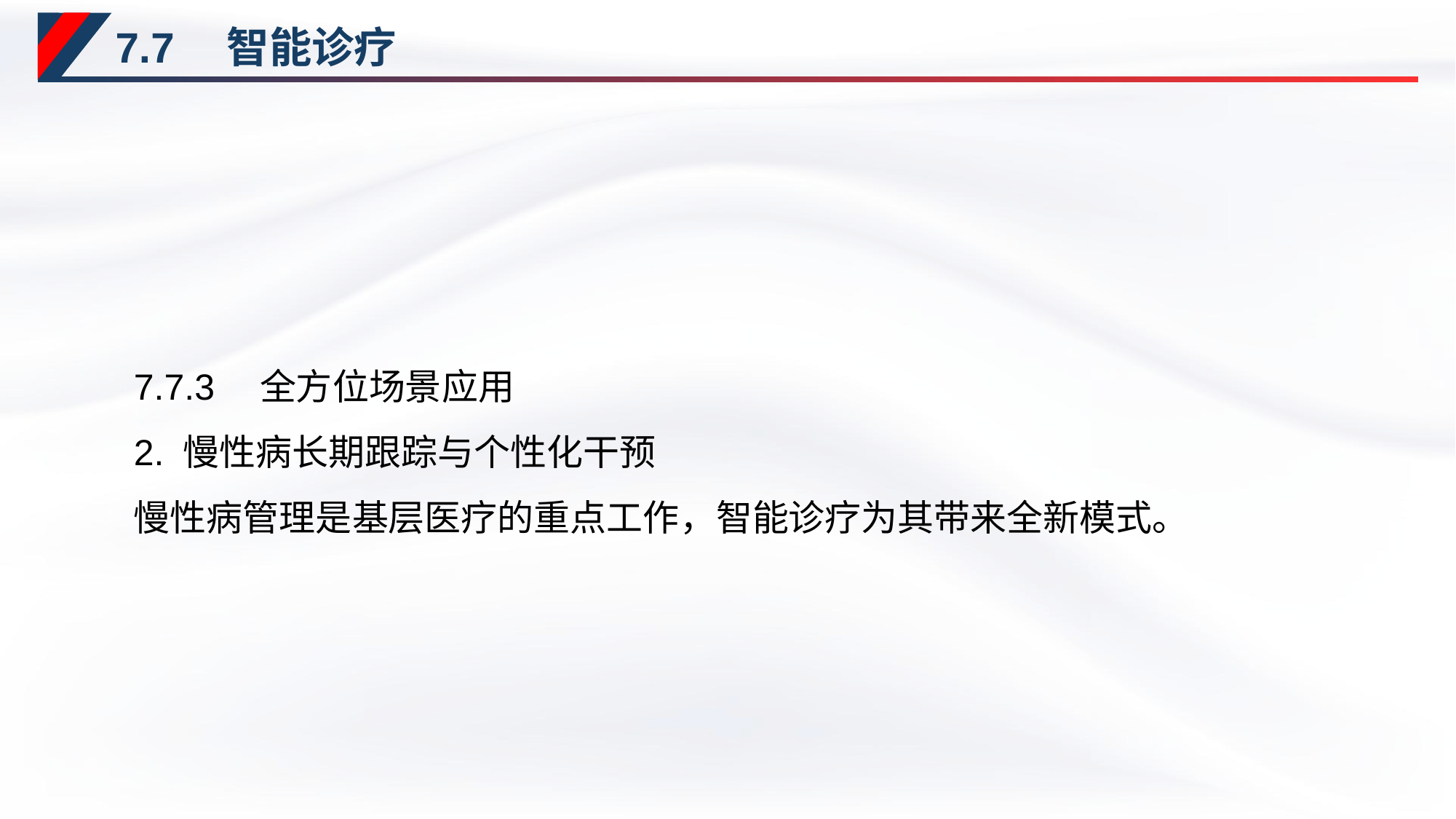

# 7.7　智能诊疗
7.7.3　全方位场景应用
2. 慢性病长期跟踪与个性化干预
慢性病管理是基层医疗的重点工作，智能诊疗为其带来全新模式。